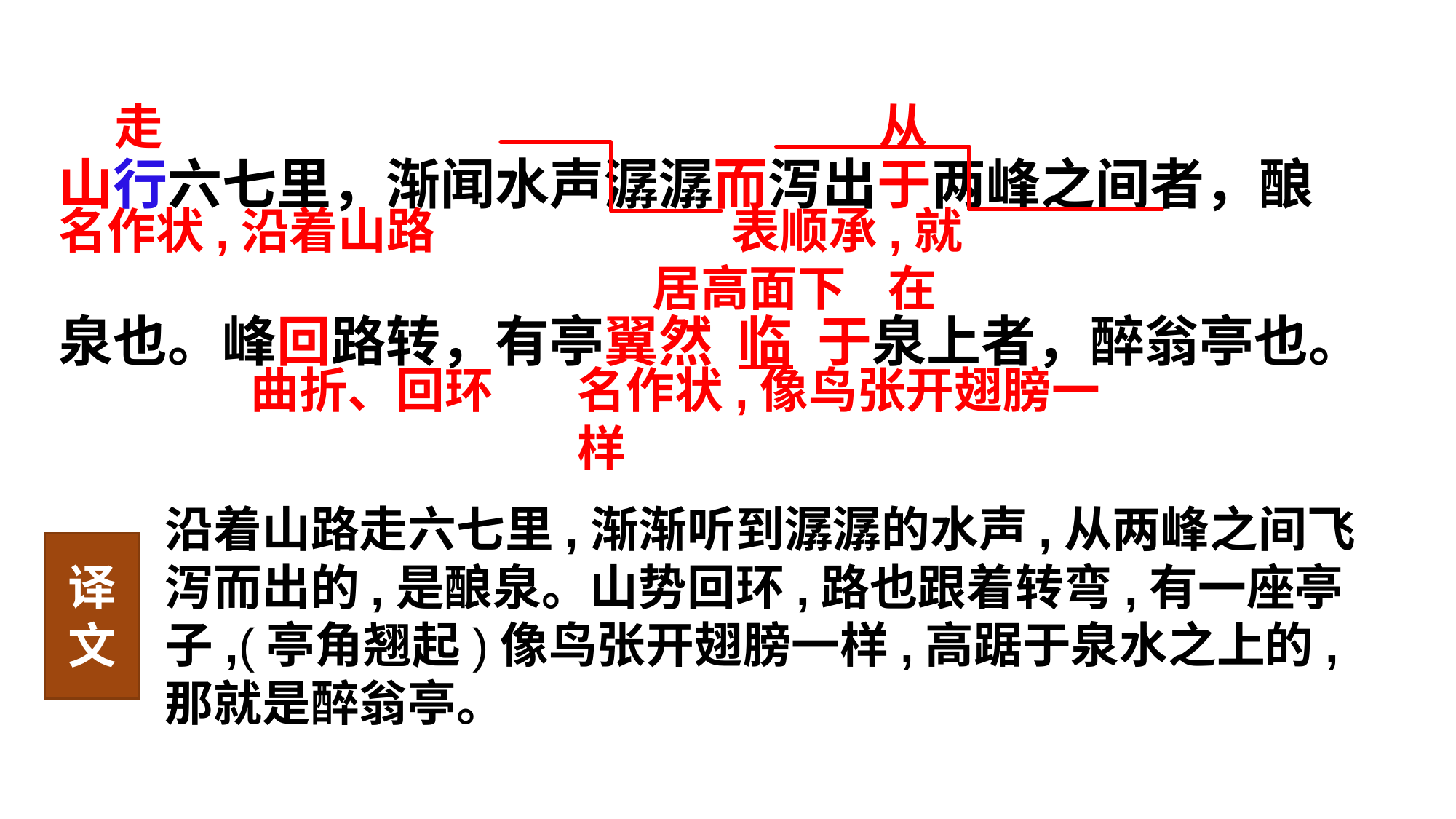

走
从
山行六七里，渐闻水声潺潺而泻出于两峰之间者，酿

泉也。峰回路转，有亭翼然  临  于泉上者，醉翁亭也。
名作状,沿着山路
表顺承,就
居高面下
在
曲折、回环
名作状,像鸟张开翅膀一样
沿着山路走六七里,渐渐听到潺潺的水声,从两峰之间飞泻而出的,是酿泉。山势回环,路也跟着转弯,有一座亭子,(亭角翘起)像鸟张开翅膀一样,高踞于泉水之上的,那就是醉翁亭。

译文